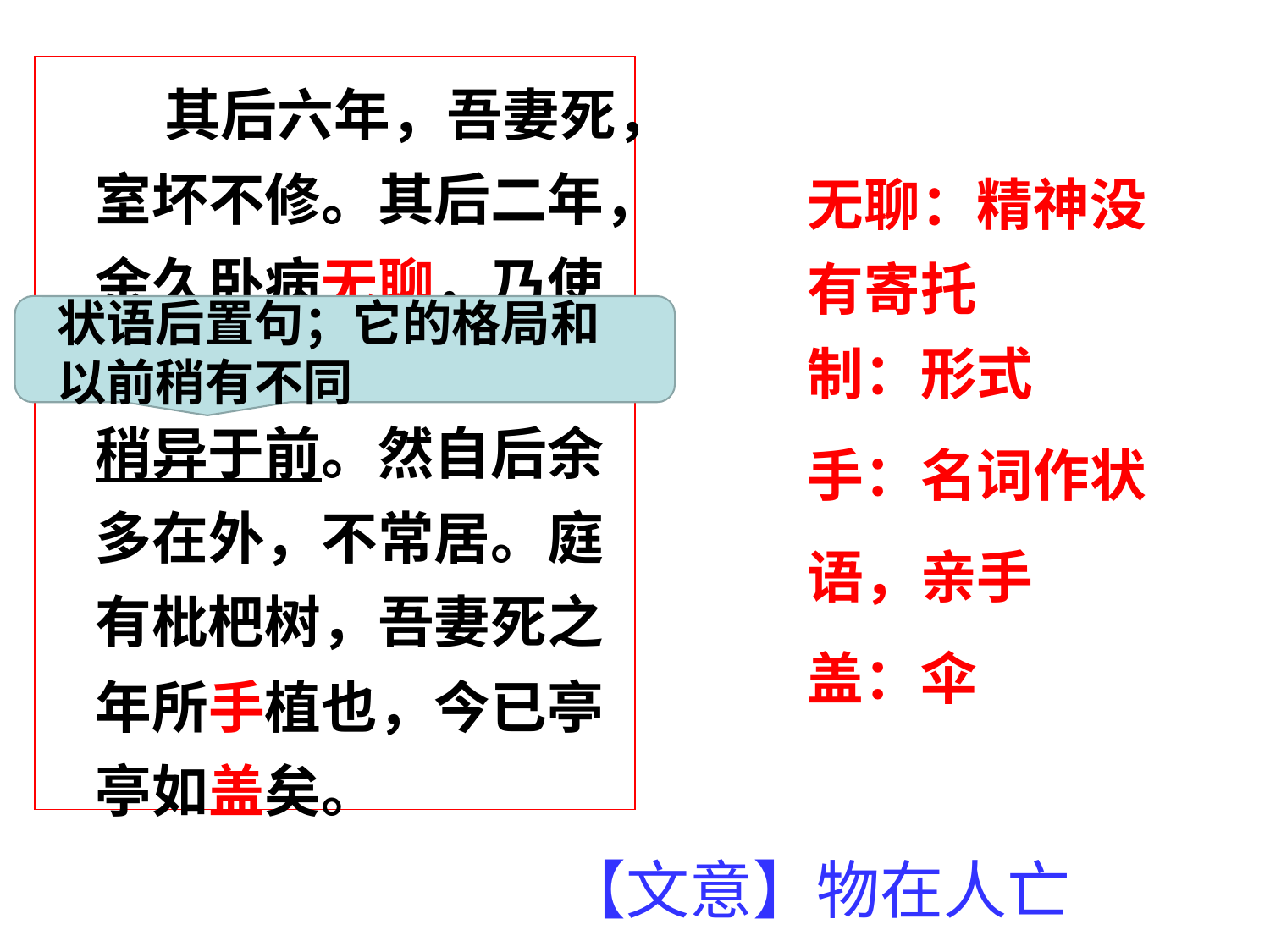

其后六年，吾妻死，室坏不修。其后二年，余久卧病无聊，乃使人复葺南阁子，其制稍异于前。然自后余多在外，不常居。庭有枇杷树，吾妻死之年所手植也，今已亭亭如盖矣。

【文意】爱妻逝世
无聊：精神没有寄托
制：形式
手：名词作状语，亲手
盖：伞

状语后置句；它的格局和以前稍有不同

【文意】物在人亡